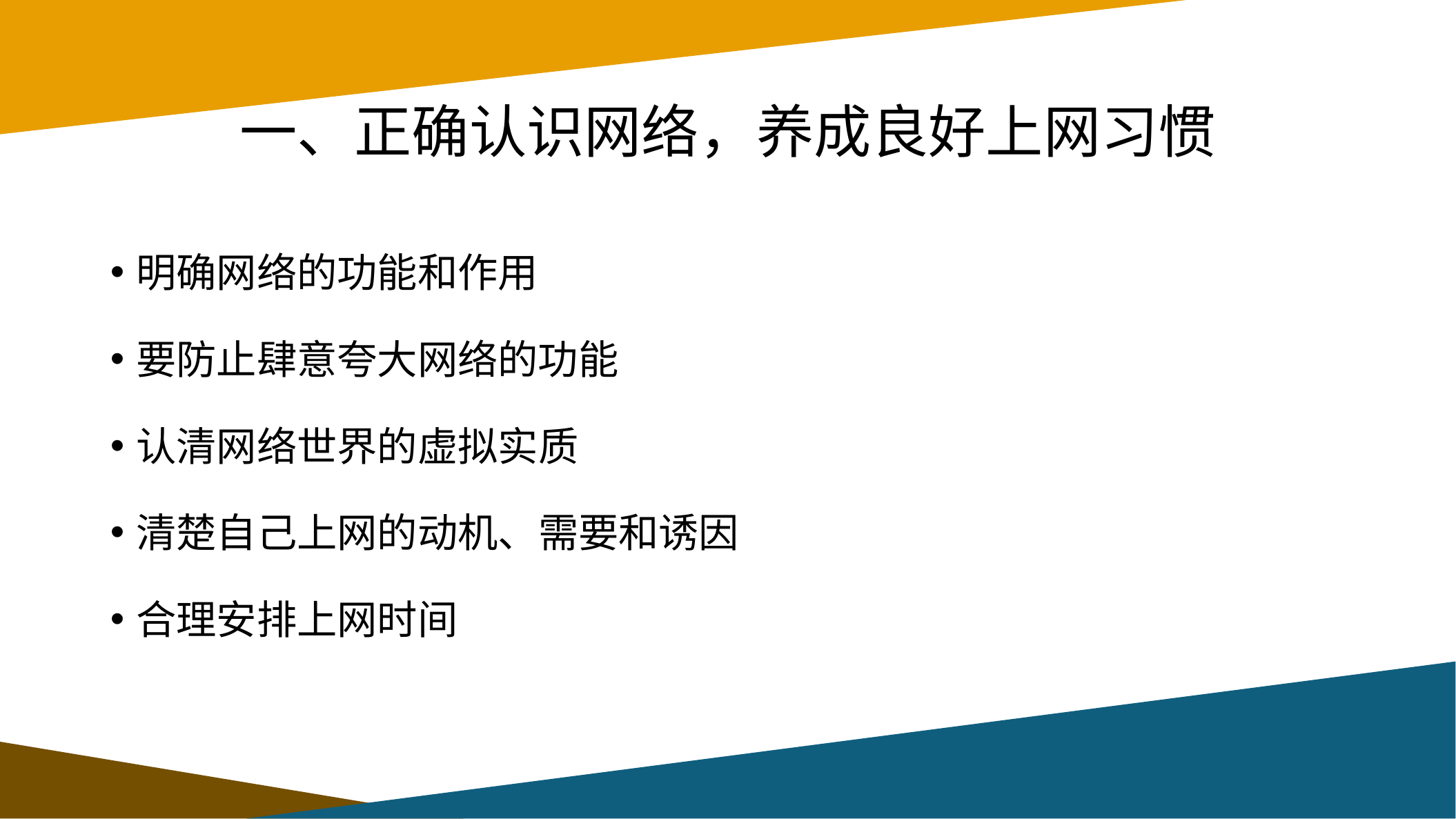

# 一、正确认识网络，养成良好上网习惯
明确网络的功能和作用
要防止肆意夸大网络的功能
认清网络世界的虚拟实质
清楚自己上网的动机、需要和诱因
合理安排上网时间